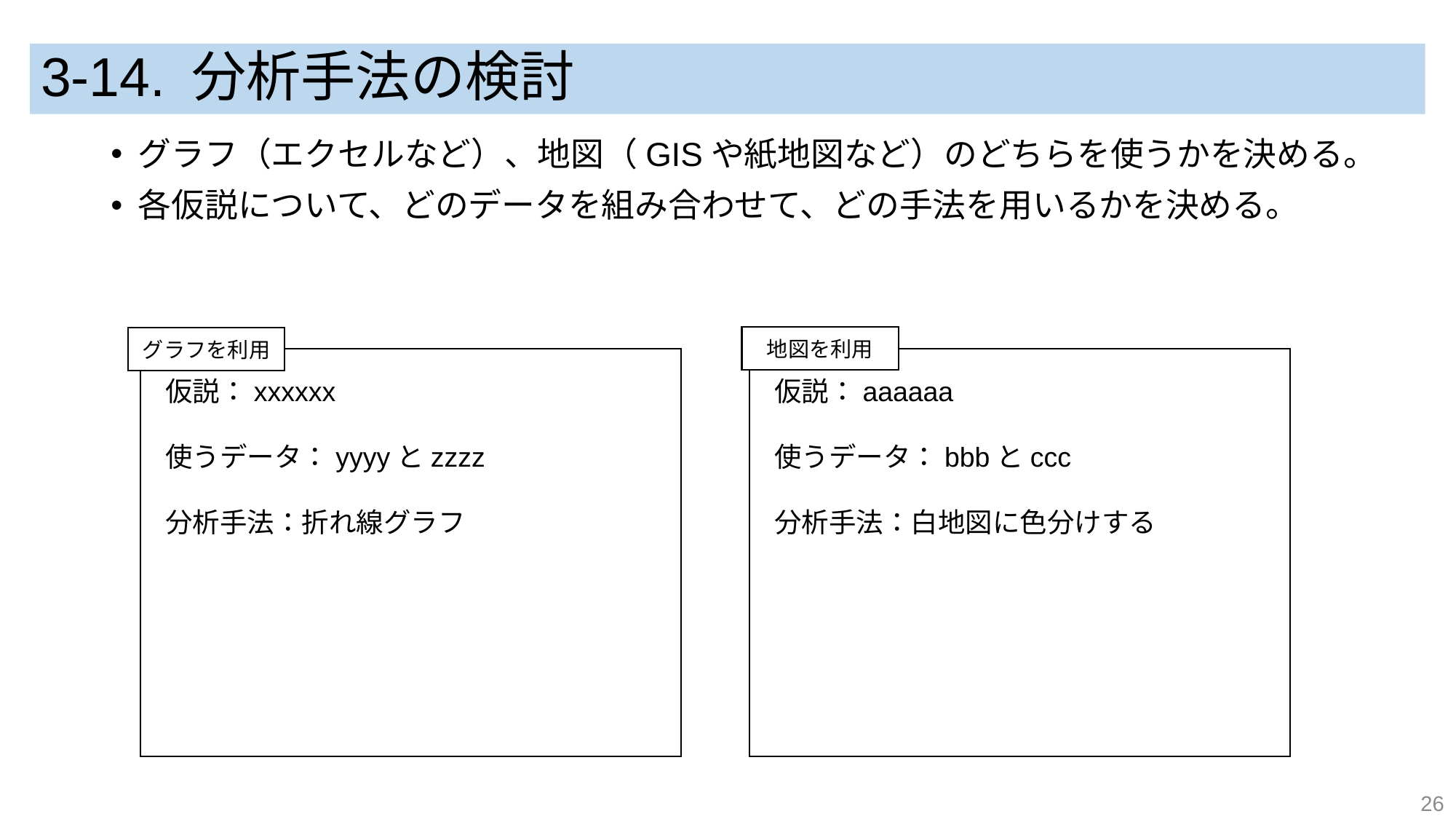

# 3-14. 分析手法の検討
グラフ（エクセルなど）、地図（GISや紙地図など）のどちらを使うかを決める。
各仮説について、どのデータを組み合わせて、どの手法を用いるかを決める。
地図を利用
グラフを利用

仮説：xxxxxx

使うデータ：yyyyとzzzz

分析手法：折れ線グラフ
仮説：aaaaaa

使うデータ：bbbとccc

分析手法：白地図に色分けする
26